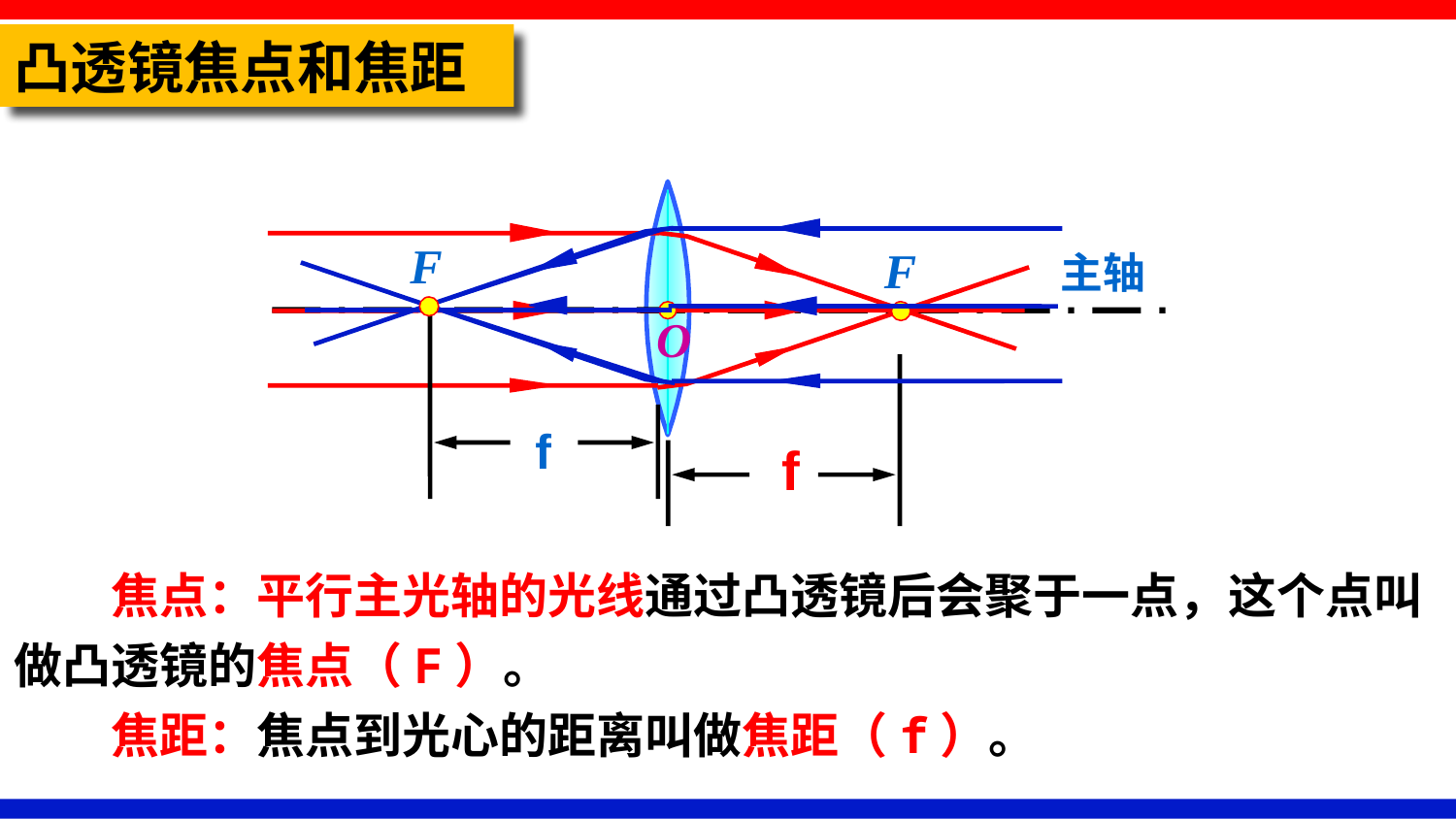

凸透镜焦点和焦距

F

F
主轴

O

f

f

　　焦点：平行主光轴的光线通过凸透镜后会聚于一点，这个点叫做凸透镜的焦点（F）。
　　焦距：焦点到光心的距离叫做焦距（f）。